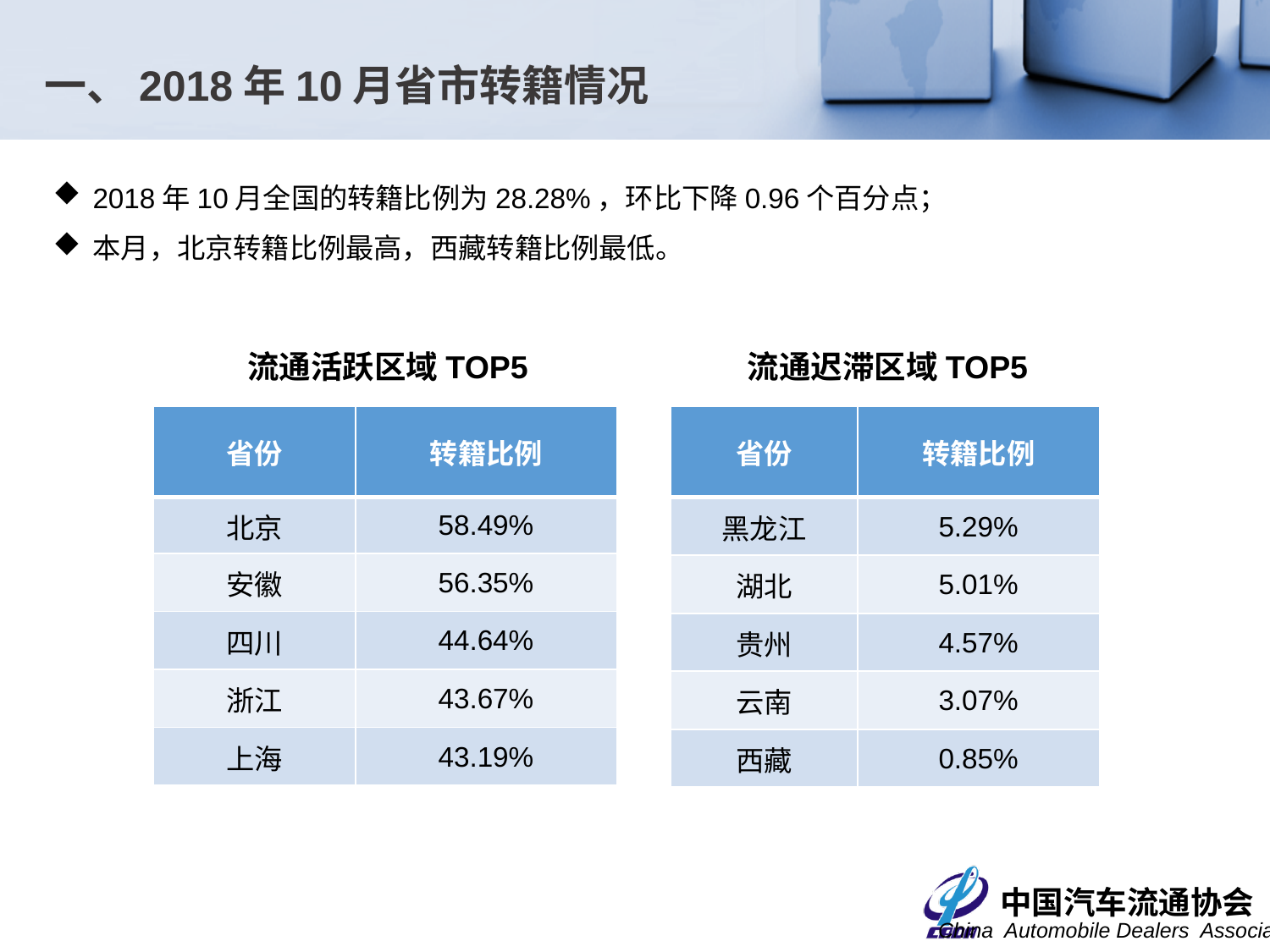

一、2018年10月省市转籍情况
2018年10月全国的转籍比例为28.28%，环比下降0.96个百分点；
本月，北京转籍比例最高，西藏转籍比例最低。
流通活跃区域TOP5
流通迟滞区域TOP5
| 省份 | 转籍比例 |
| --- | --- |
| 北京 | 58.49% |
| 安徽 | 56.35% |
| 四川 | 44.64% |
| 浙江 | 43.67% |
| 上海 | 43.19% |
| 省份 | 转籍比例 |
| --- | --- |
| 黑龙江 | 5.29% |
| 湖北 | 5.01% |
| 贵州 | 4.57% |
| 云南 | 3.07% |
| 西藏 | 0.85% |